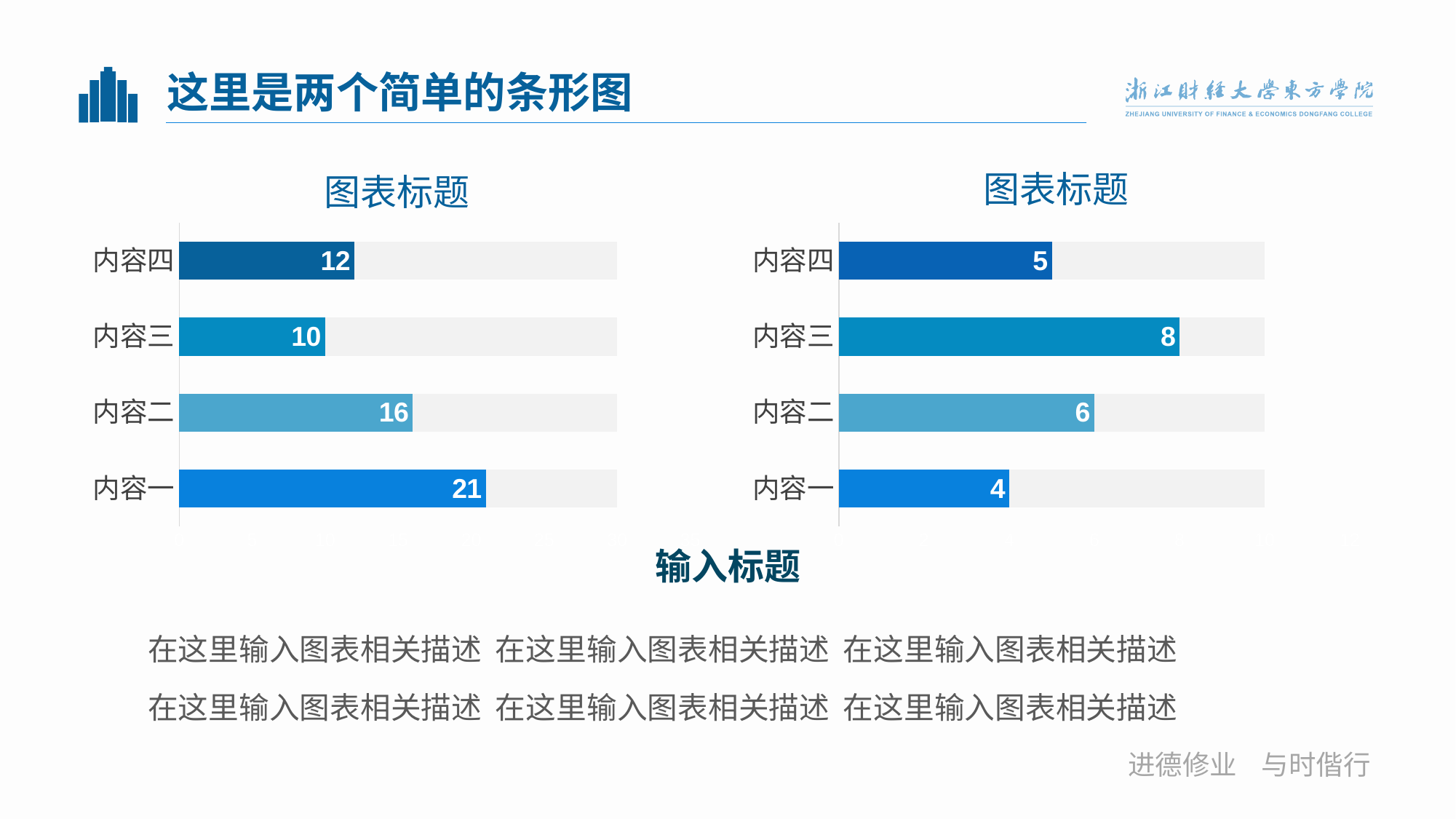

# 这里是两个简单的条形图
图表标题
图表标题

### Chart

| Category | 系列 1 | 系列 2 |
|---|---|---|
| 内容一 | 21.0 | 9.0 |
| 内容二 | 16.0 | 14.0 |
| 内容三 | 10.0 | 20.0 |
| 内容四 | 12.0 | 18.0 |

### Chart

| Category | 系列 1 | 系列 2 |
|---|---|---|
| 内容一 | 4.0 | 6.0 |
| 内容二 | 6.0 | 4.0 |
| 内容三 | 8.0 | 2.0 |
| 内容四 | 5.0 | 5.0 |
输入标题
在这里输入图表相关描述  在这里输入图表相关描述  在这里输入图表相关描述
在这里输入图表相关描述  在这里输入图表相关描述  在这里输入图表相关描述